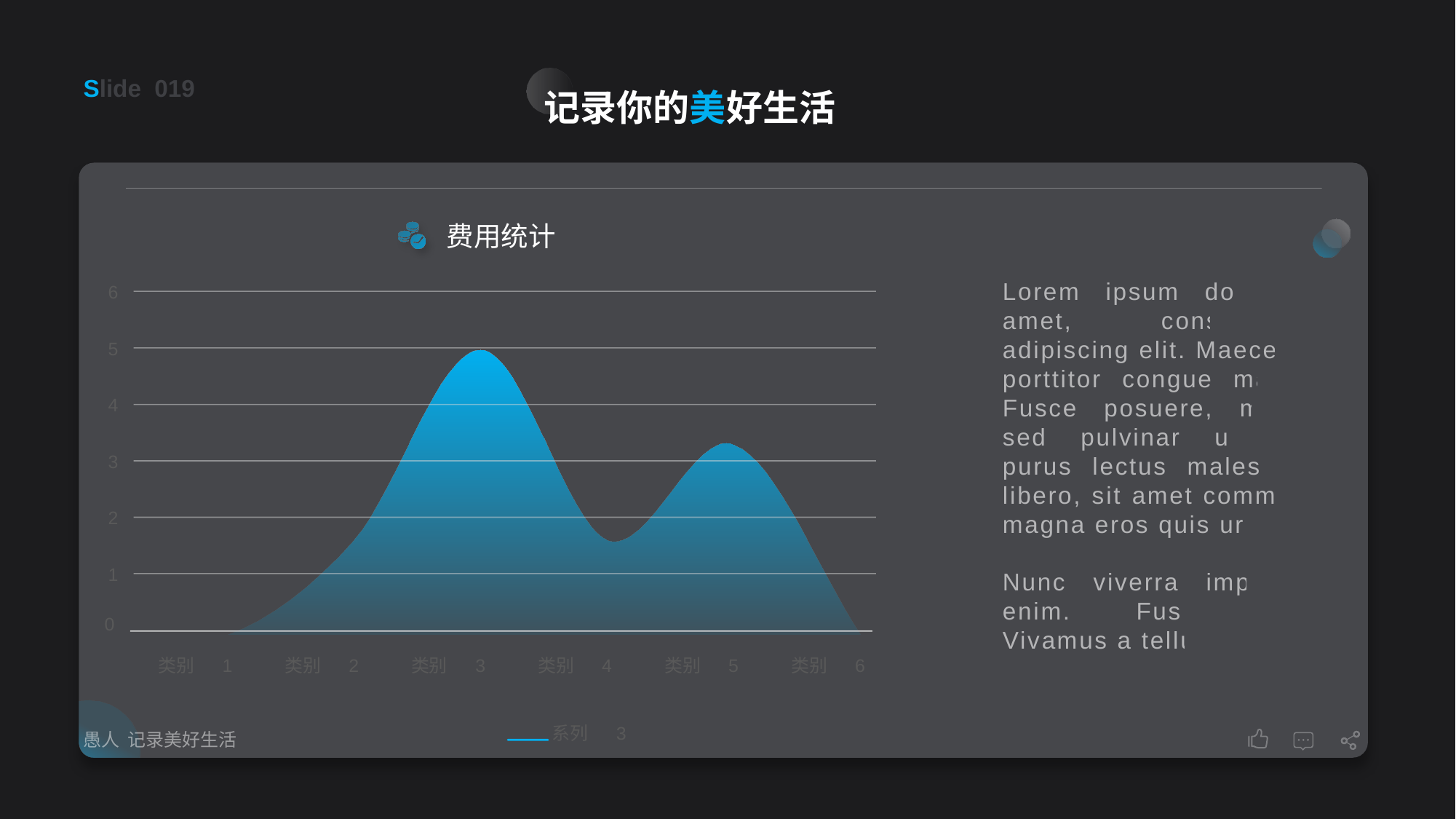

Slide  019

记录你的美好生活

费用统计
6

5
4
3
2
1

0

类别
1
类别
2
类别
3
类别
4
类别
5
类别
6
系列
3

Lorem ipsum dolor sit amet, consectetuer adipiscing elit. Maecenas porttitor congue massa. Fusce posuere, magna sed pulvinar ultricies, purus lectus malesuada libero, sit amet commodo magna eros quis urna.

Nunc viverra imperdiet enim. Fusce est. Vivamus a tellus.

愚人  记录美好生活